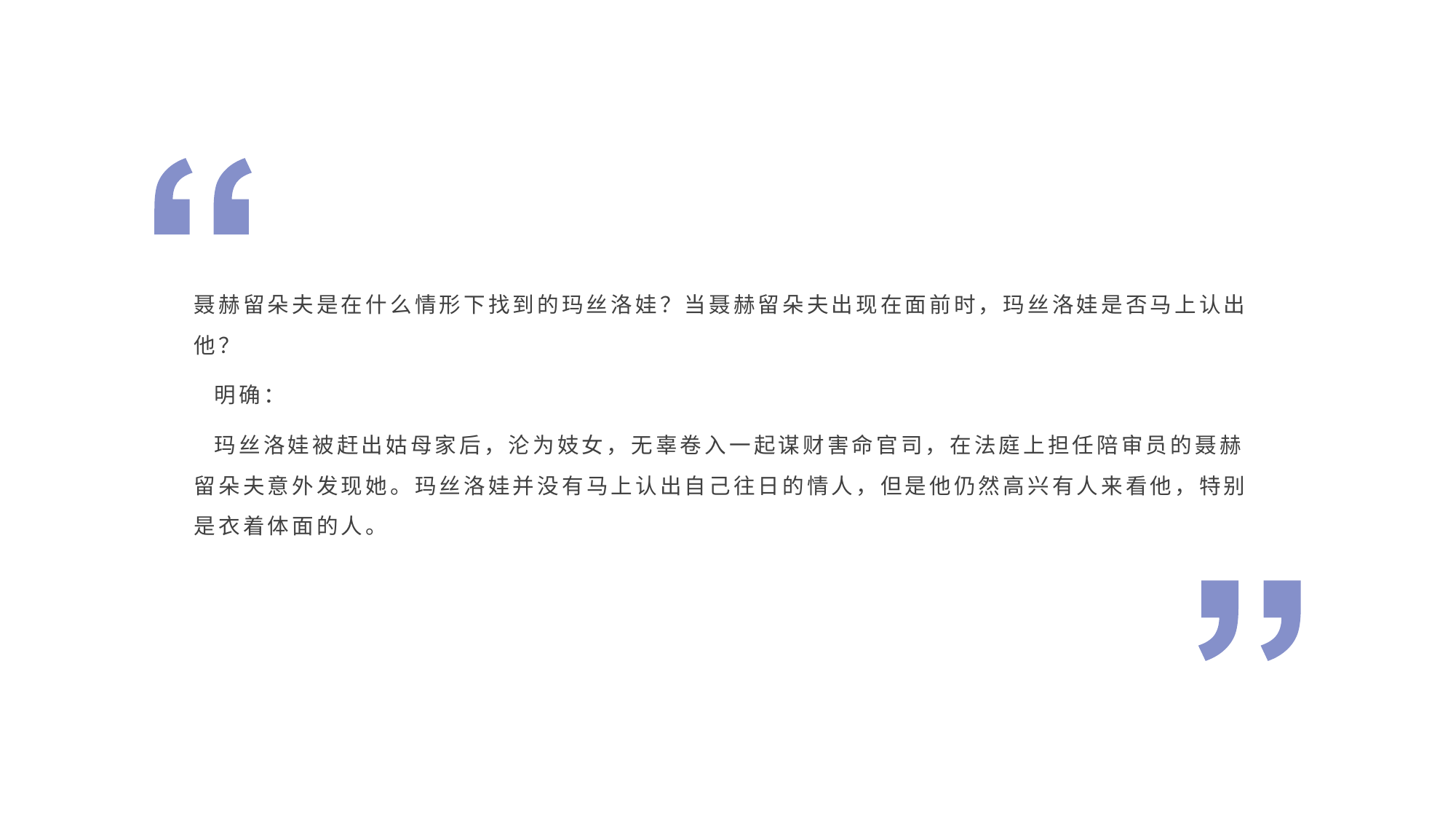

聂赫留朵夫是在什么情形下找到的玛丝洛娃？当聂赫留朵夫出现在面前时，玛丝洛娃是否马上认出他？
  明确：
  玛丝洛娃被赶出姑母家后，沦为妓女，无辜卷入一起谋财害命官司，在法庭上担任陪审员的聂赫留朵夫意外发现她。玛丝洛娃并没有马上认出自己往日的情人，但是他仍然高兴有人来看他，特别是衣着体面的人。